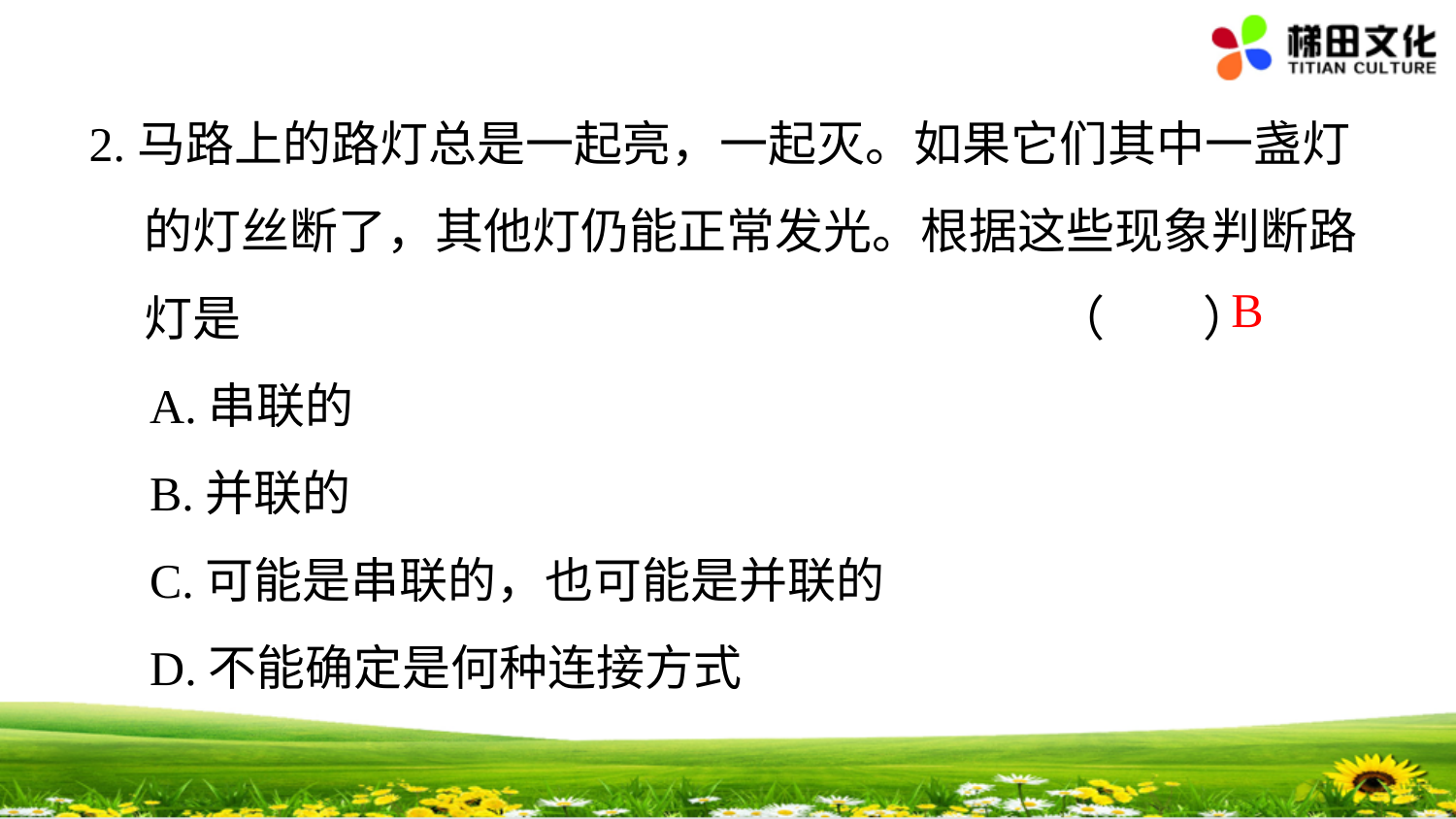

2.马路上的路灯总是一起亮，一起灭。如果它们其中一盏灯
    的灯丝断了，其他灯仍能正常发光。根据这些现象判断路
    灯是                                                                           （         ）
     A.串联的
     B.并联的
     C.可能是串联的，也可能是并联的
     D.不能确定是何种连接方式
B